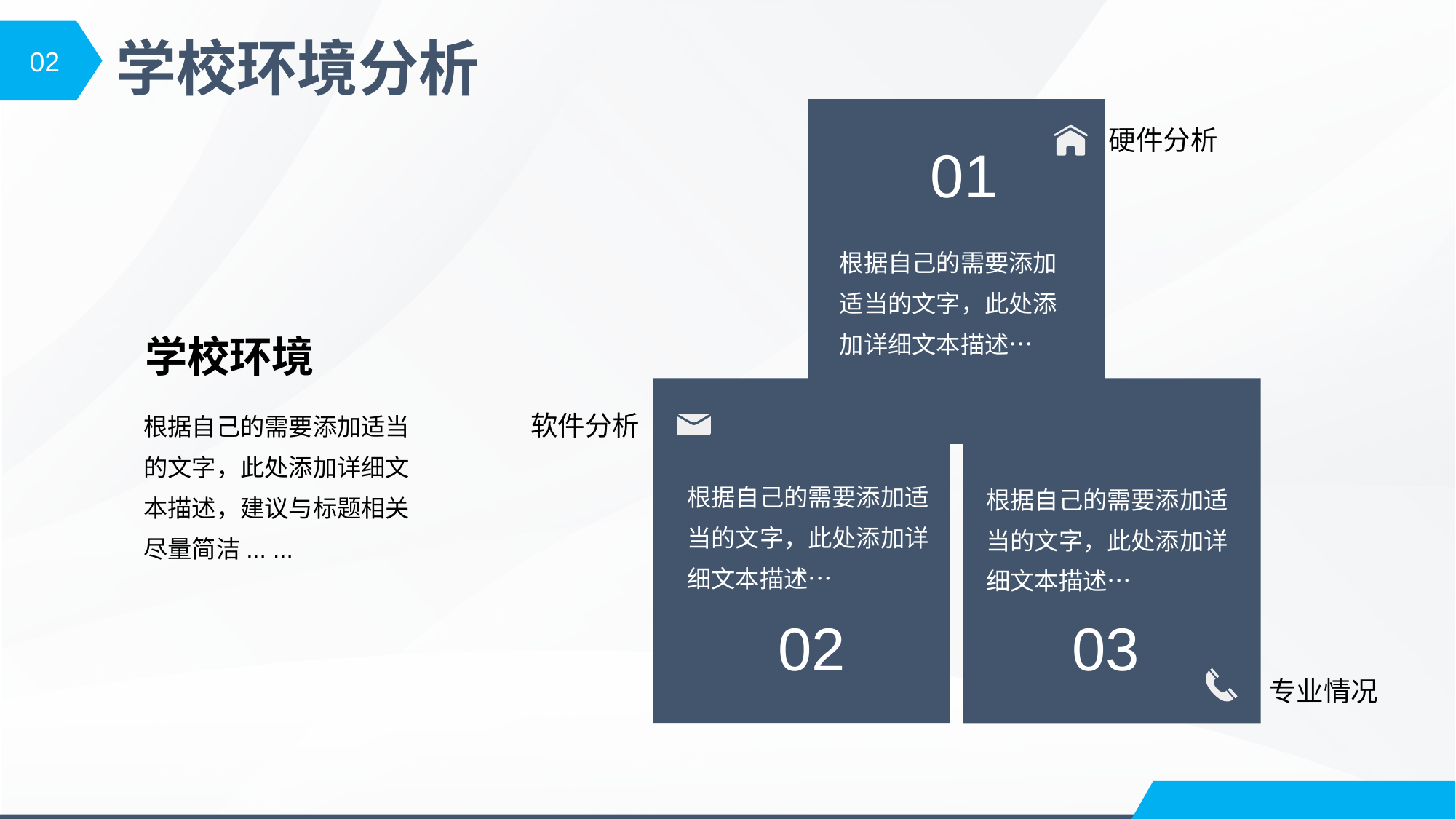

02
学校环境分析

硬件分析

01
根据自己的需要添加适当的文字，此处添加详细文本描述…
学校环境

根据自己的需要添加适当的文字，此处添加详细文本描述，建议与标题相关尽量简洁... ...

软件分析

根据自己的需要添加适当的文字，此处添加详细文本描述…
根据自己的需要添加适当的文字，此处添加详细文本描述…
02
03

专业情况